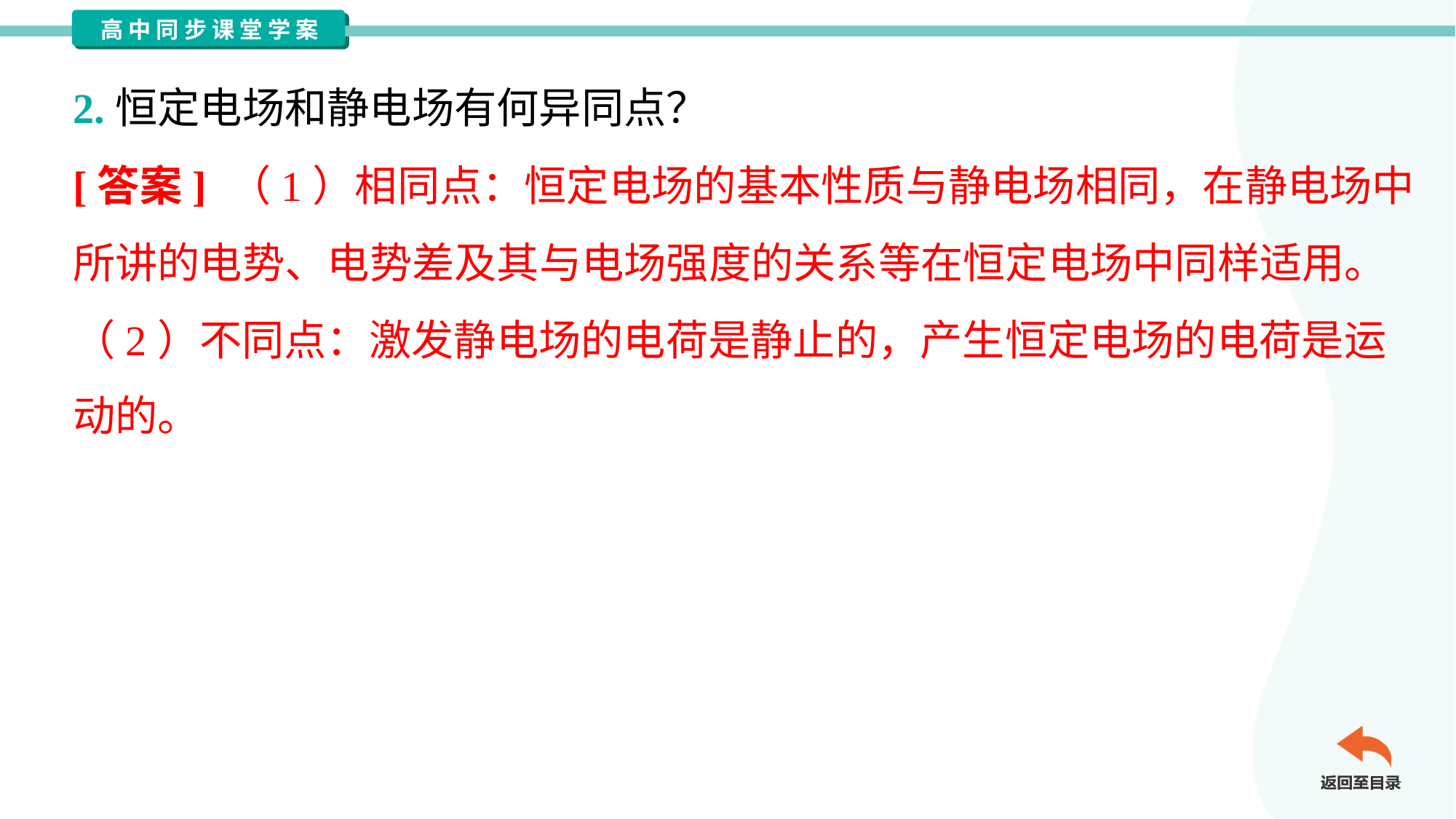

2.恒定电场和静电场有何异同点？
[答案] （1）相同点：恒定电场的基本性质与静电场相同，在静电场中
所讲的电势、电势差及其与电场强度的关系等在恒定电场中同样适用。
（2）不同点：激发静电场的电荷是静止的，产生恒定电场的电荷是运
动的。